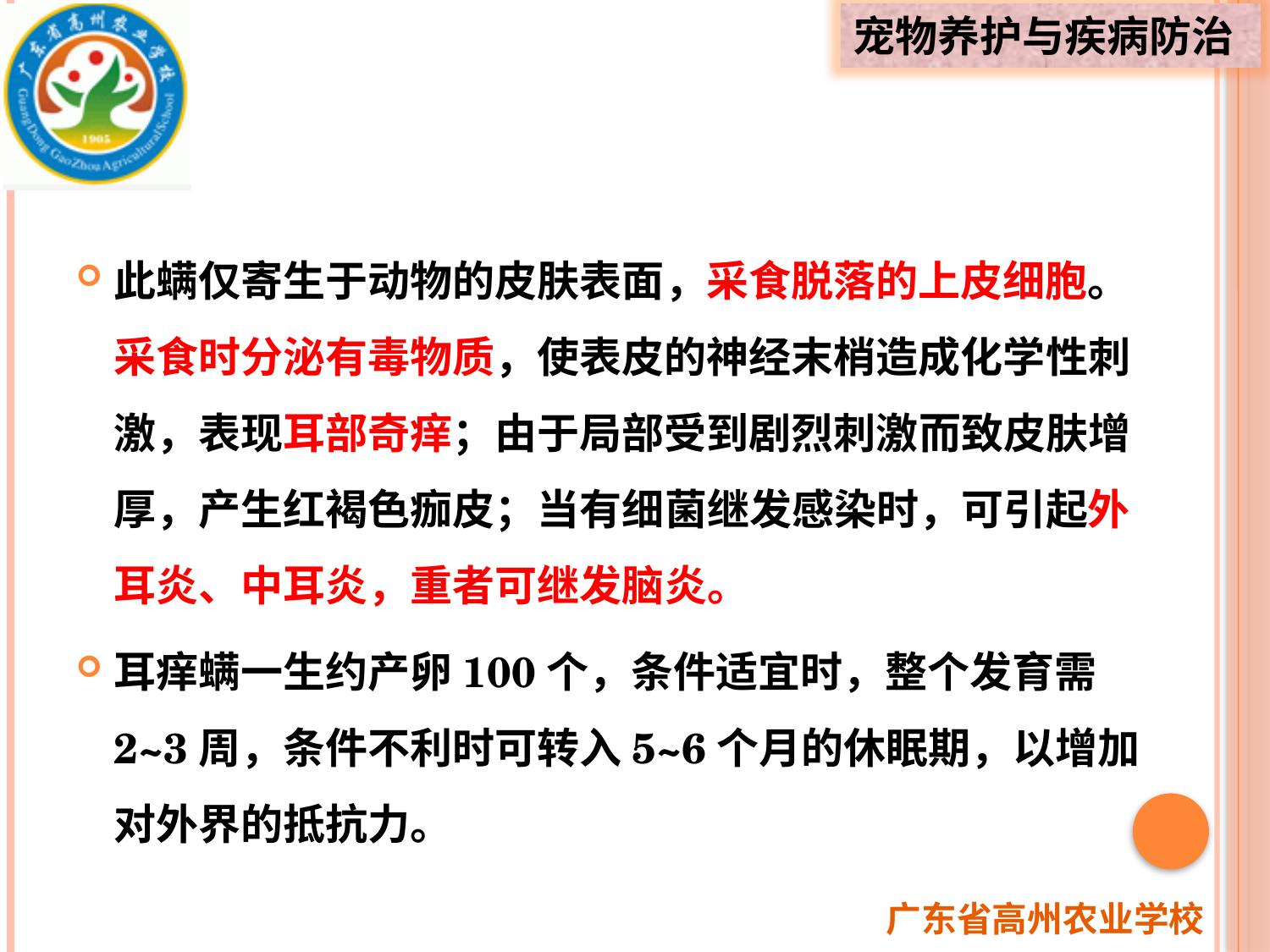

此螨仅寄生于动物的皮肤表面，采食脱落的上皮细胞。采食时分泌有毒物质，使表皮的神经末梢造成化学性刺激，表现耳部奇痒；由于局部受到剧烈刺激而致皮肤增厚，产生红褐色痂皮；当有细菌继发感染时，可引起外耳炎、中耳炎，重者可继发脑炎。
耳痒螨一生约产卵100个，条件适宜时，整个发育需2~3周，条件不利时可转入5~6个月的休眠期，以增加对外界的抵抗力。